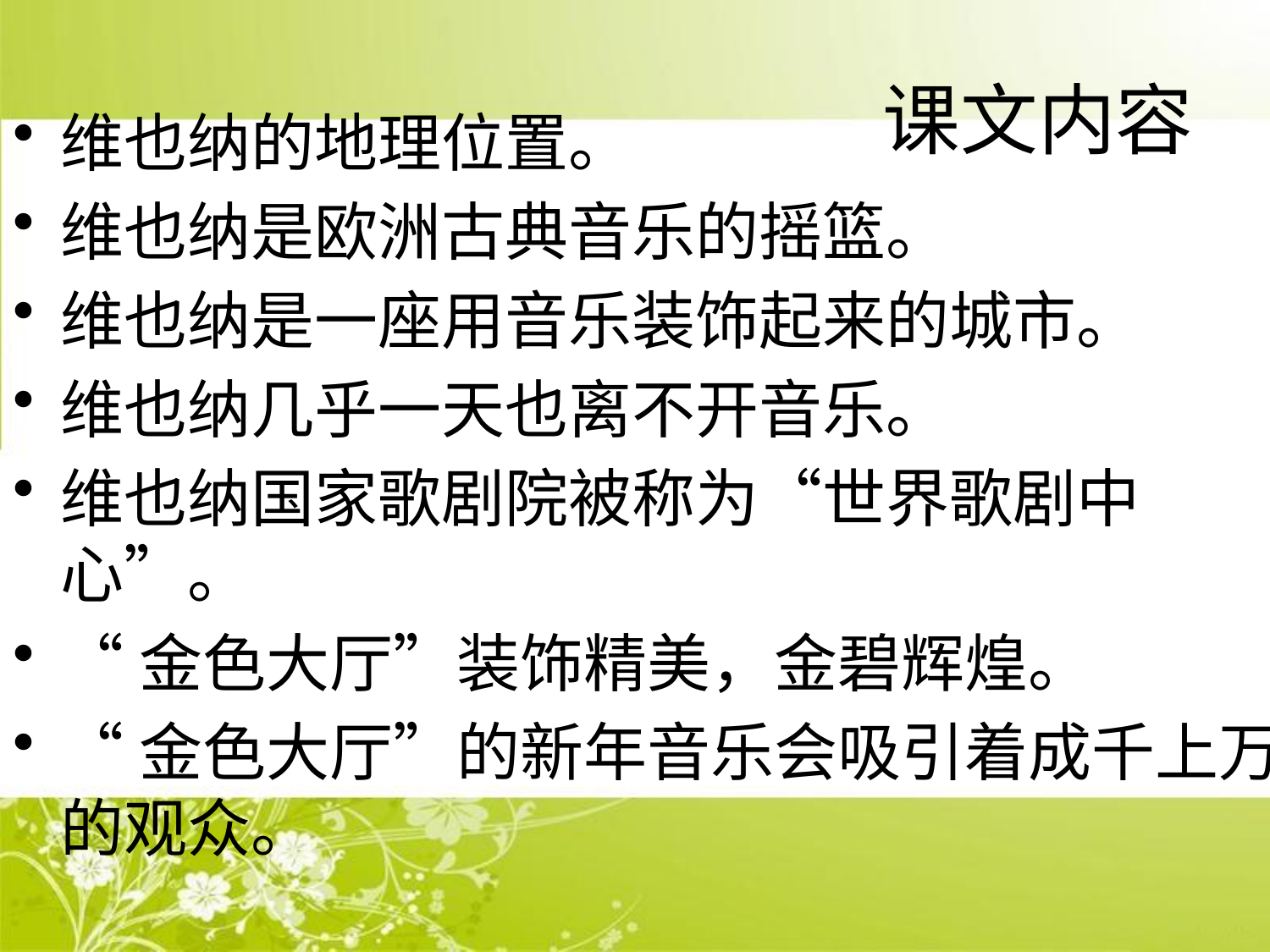

# 课文内容
维也纳的地理位置。
维也纳是欧洲古典音乐的摇篮。
维也纳是一座用音乐装饰起来的城市。
维也纳几乎一天也离不开音乐。
维也纳国家歌剧院被称为“世界歌剧中心”。
“金色大厅”装饰精美，金碧辉煌。
“金色大厅”的新年音乐会吸引着成千上万的观众。